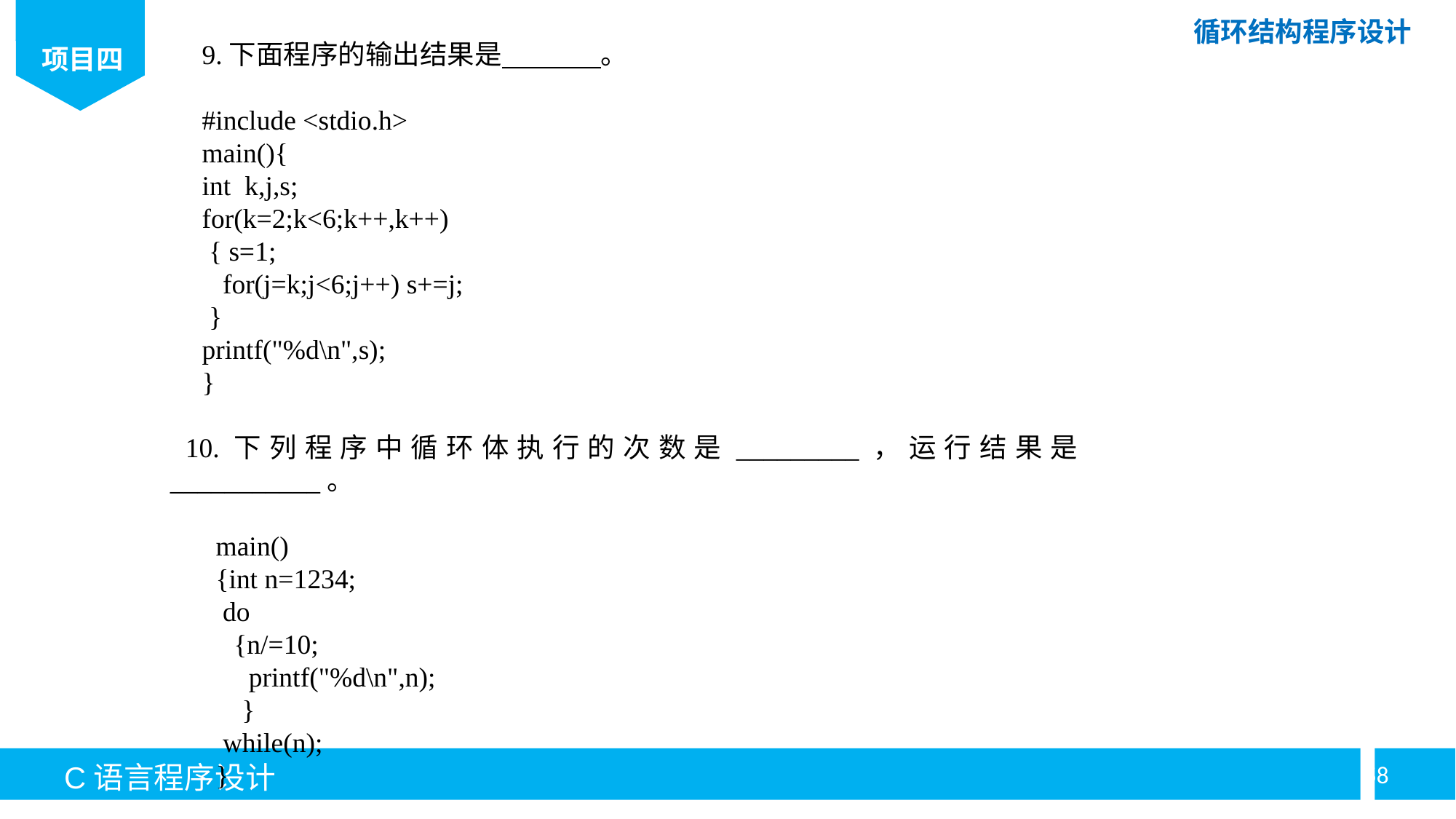

9.下面程序的输出结果是                。

#include <stdio.h>
main(){
int  k,j,s;
for(k=2;k<6;k++,k++)
 { s=1;
   for(j=k;j<6;j++) s+=j;
 }
printf("%d\n",s);
}

10.下列程序中循环体执行的次数是_________，运行结果是___________。

  main()
  {int n=1234;
   do
{n/=10;
 printf("%d\n",n);
}
   while(n);
  }